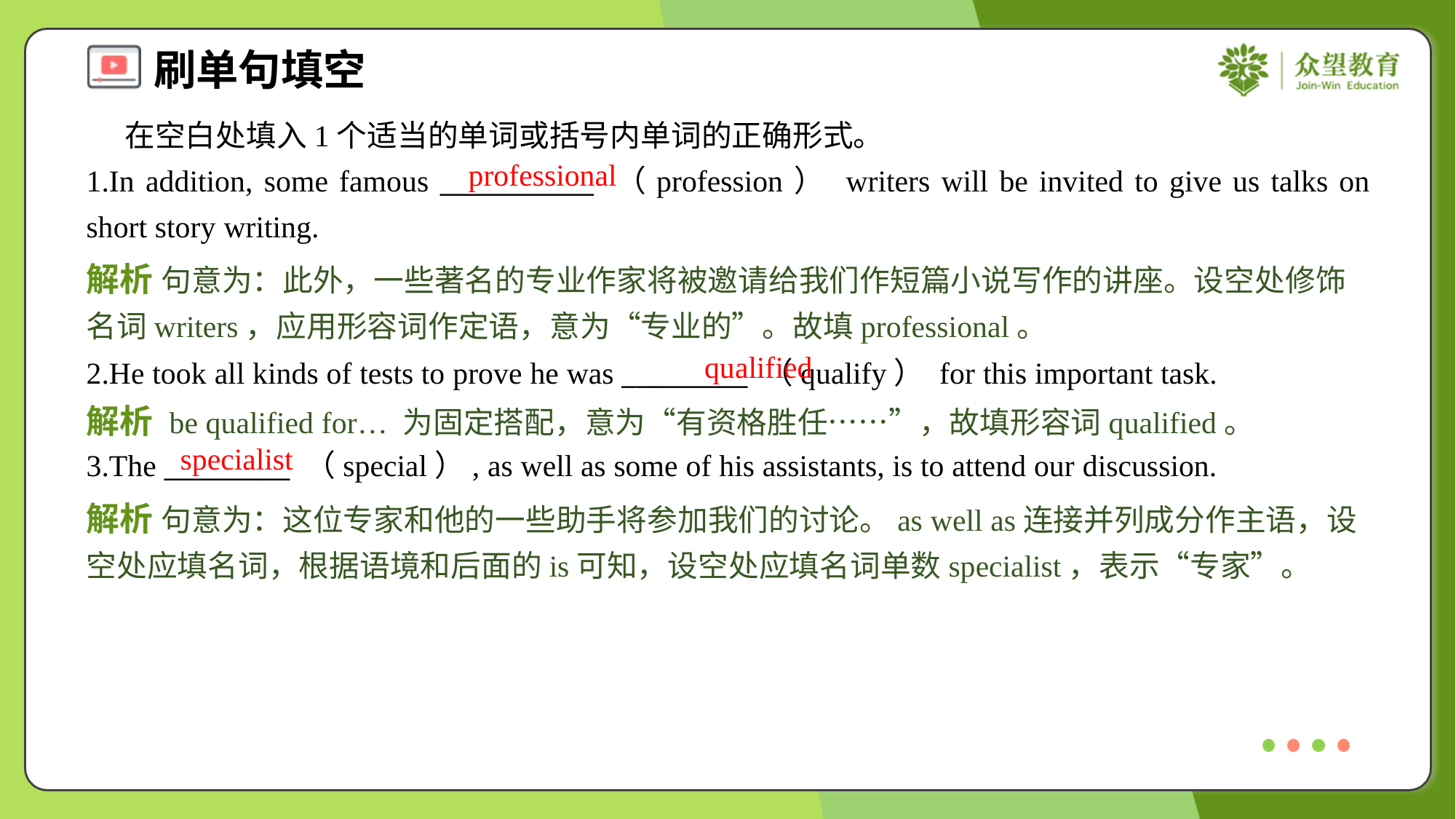

在空白处填入1个适当的单词或括号内单词的正确形式。
1.In addition, some famous ___________ （profession） writers will be invited to give us talks on short story writing.
professional
解析 句意为：此外，一些著名的专业作家将被邀请给我们作短篇小说写作的讲座。设空处修饰名词writers，应用形容词作定语，意为“专业的”。故填professional。
qualified
2.He took all kinds of tests to prove he was _________ （qualify） for this important task.
解析 be qualified for… 为固定搭配，意为“有资格胜任……”，故填形容词qualified。
specialist
3.The _________ （special）, as well as some of his assistants, is to attend our discussion.
解析 句意为：这位专家和他的一些助手将参加我们的讨论。as well as连接并列成分作主语，设空处应填名词，根据语境和后面的is可知，设空处应填名词单数specialist，表示“专家”。